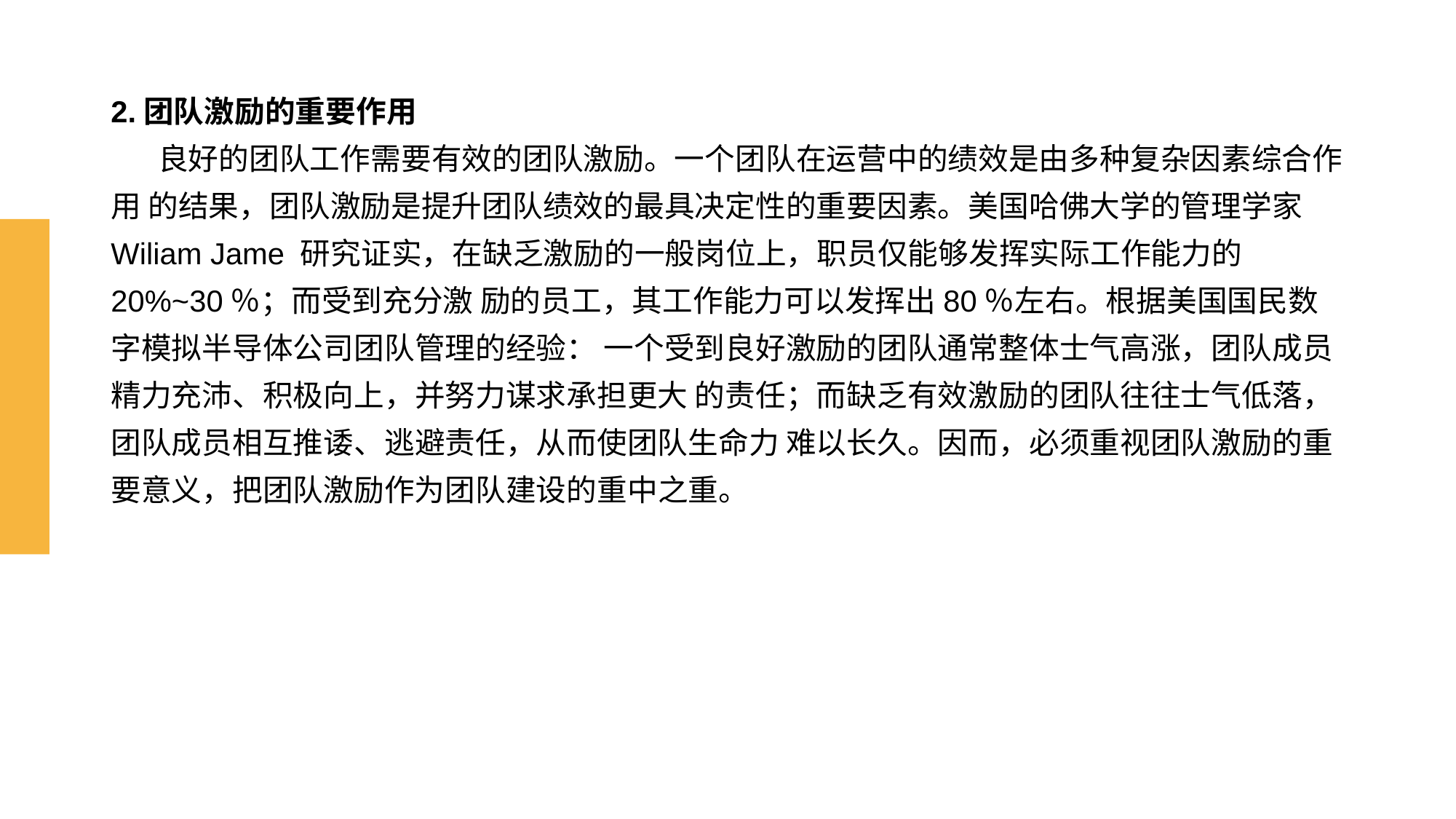

# 2.团队激励的重要作用 良好的团队工作需要有效的团队激励。一个团队在运营中的绩效是由多种复杂因素综合作用 的结果，团队激励是提升团队绩效的最具决定性的重要因素。美国哈佛大学的管理学家Wiliam Jame 研究证实，在缺乏激励的一般岗位上，职员仅能够发挥实际工作能力的20%~30％；而受到充分激 励的员工，其工作能力可以发挥出80％左右。根据美国国民数字模拟半导体公司团队管理的经验： 一个受到良好激励的团队通常整体士气高涨，团队成员精力充沛、积极向上，并努力谋求承担更大 的责任；而缺乏有效激励的团队往往士气低落，团队成员相互推诿、逃避责任，从而使团队生命力 难以长久。因而，必须重视团队激励的重要意义，把团队激励作为团队建设的重中之重。